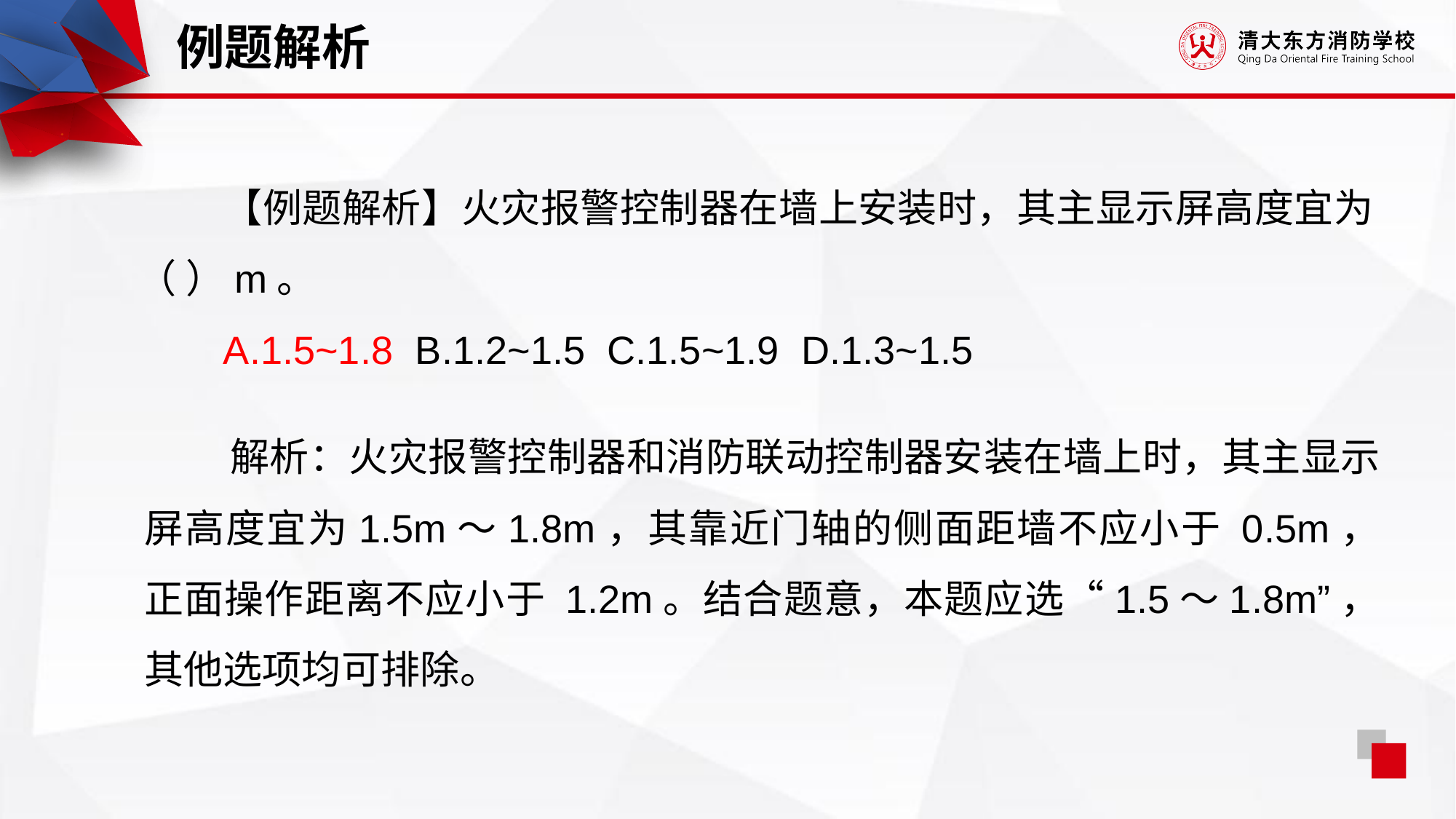

例题解析

【例题解析】火灾报警控制器在墙上安装时，其主显示屏高度宜为（ ）m。
A.1.5~1.8  B.1.2~1.5  C.1.5~1.9  D.1.3~1.5
解析：火灾报警控制器和消防联动控制器安装在墙上时，其主显示屏高度宜为1.5m～1.8m，其靠近门轴的侧面距墙不应小于 0.5m，正面操作距离不应小于 1.2m。结合题意，本题应选“1.5～1.8m”，其他选项均可排除。